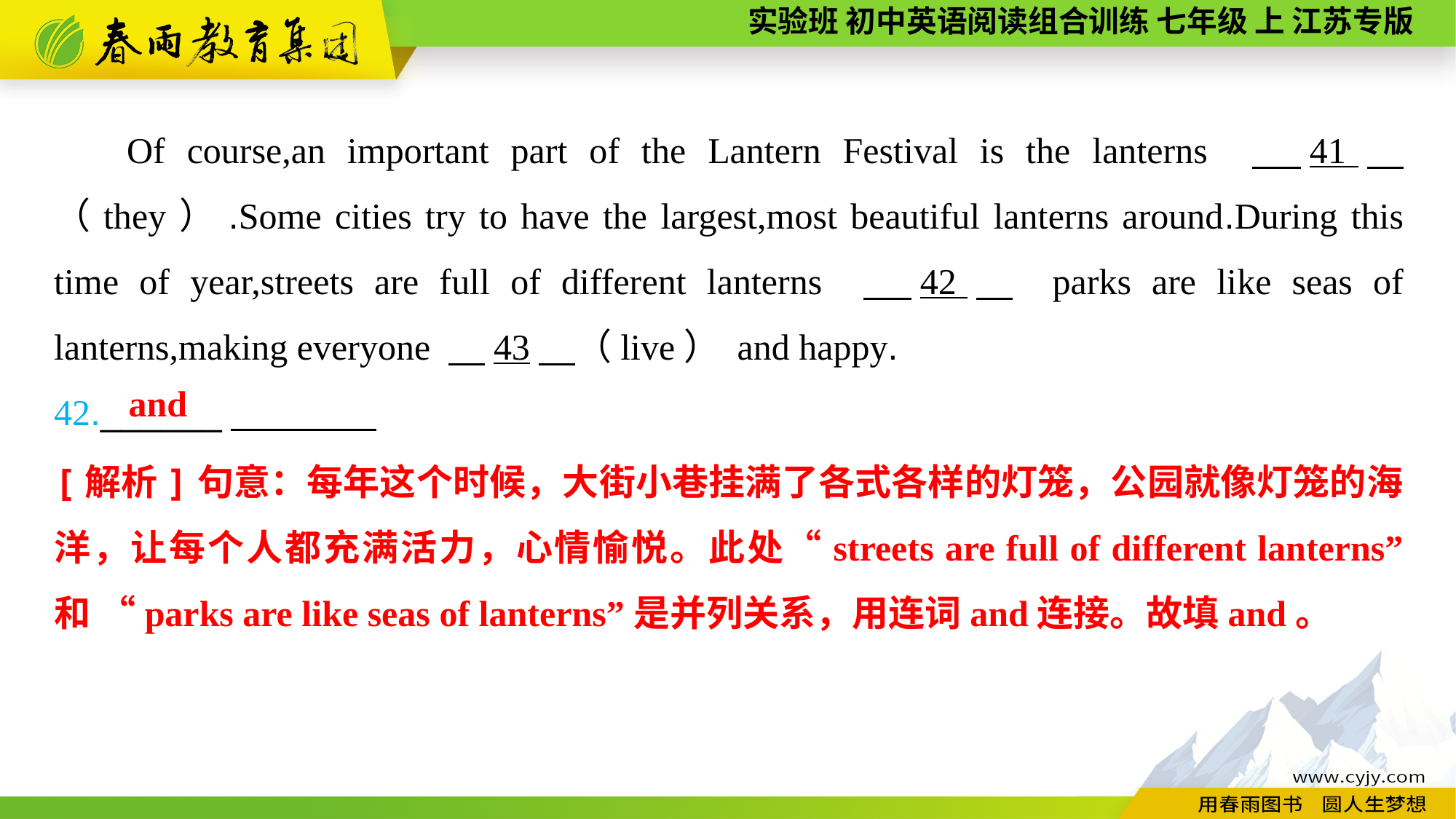

Of course,an important part of the Lantern Festival is the lanterns 　41　（they）.Some cities try to have the largest,most beautiful lanterns around.During this time of year,streets are full of different lanterns 　42　 parks are like seas of lanterns,making everyone 　43　（live） and happy.
42.______
and
[解析]句意：每年这个时候，大街小巷挂满了各式各样的灯笼，公园就像灯笼的海洋，让每个人都充满活力，心情愉悦。此处“streets are full of different lanterns” 和 “parks are like seas of lanterns”是并列关系，用连词and连接。故填and。